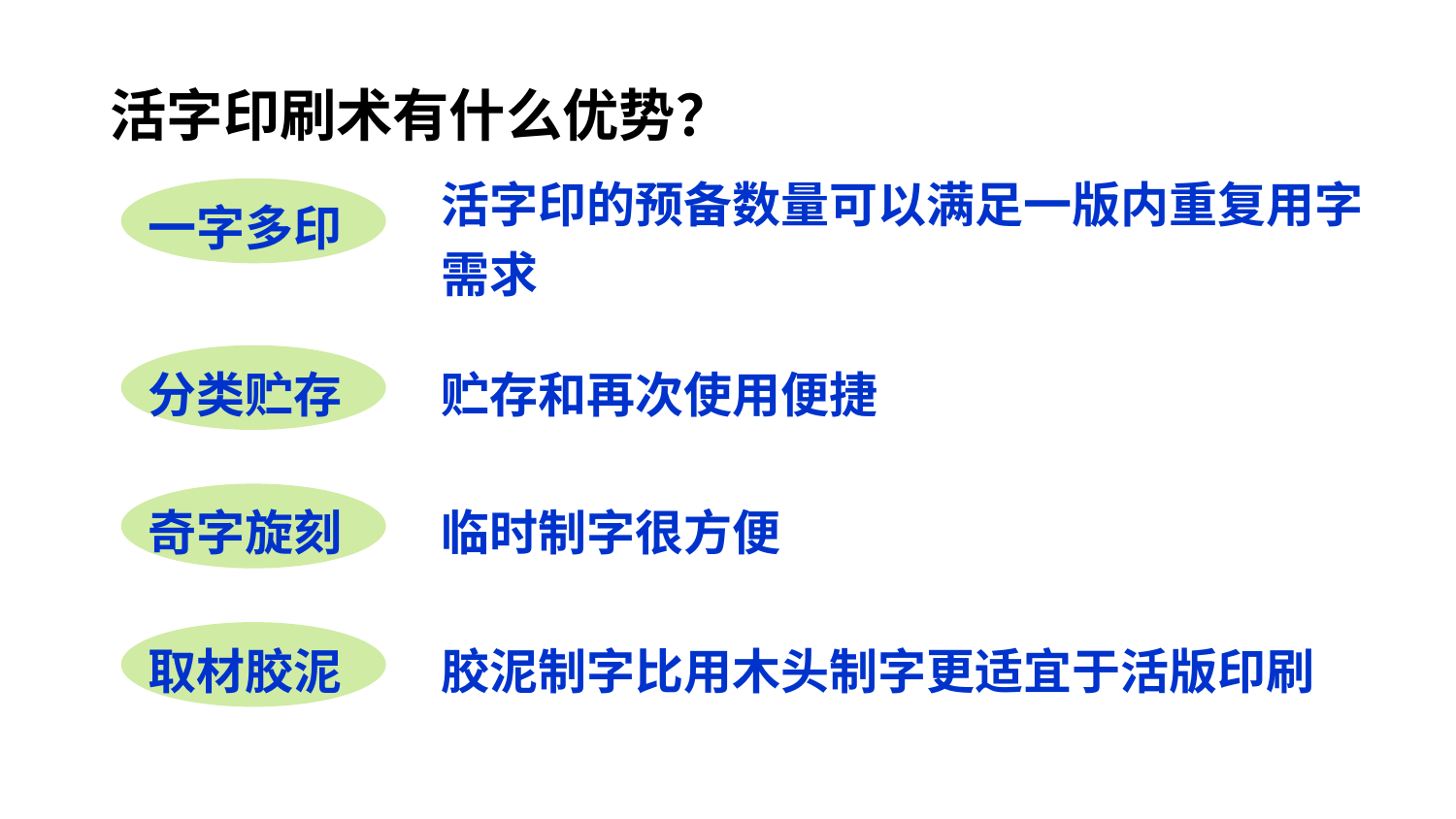

活字印刷术有什么优势？
活字印的预备数量可以满足一版内重复用字需求

一字多印

分类贮存
贮存和再次使用便捷

奇字旋刻
临时制字很方便

取材胶泥
胶泥制字比用木头制字更适宜于活版印刷